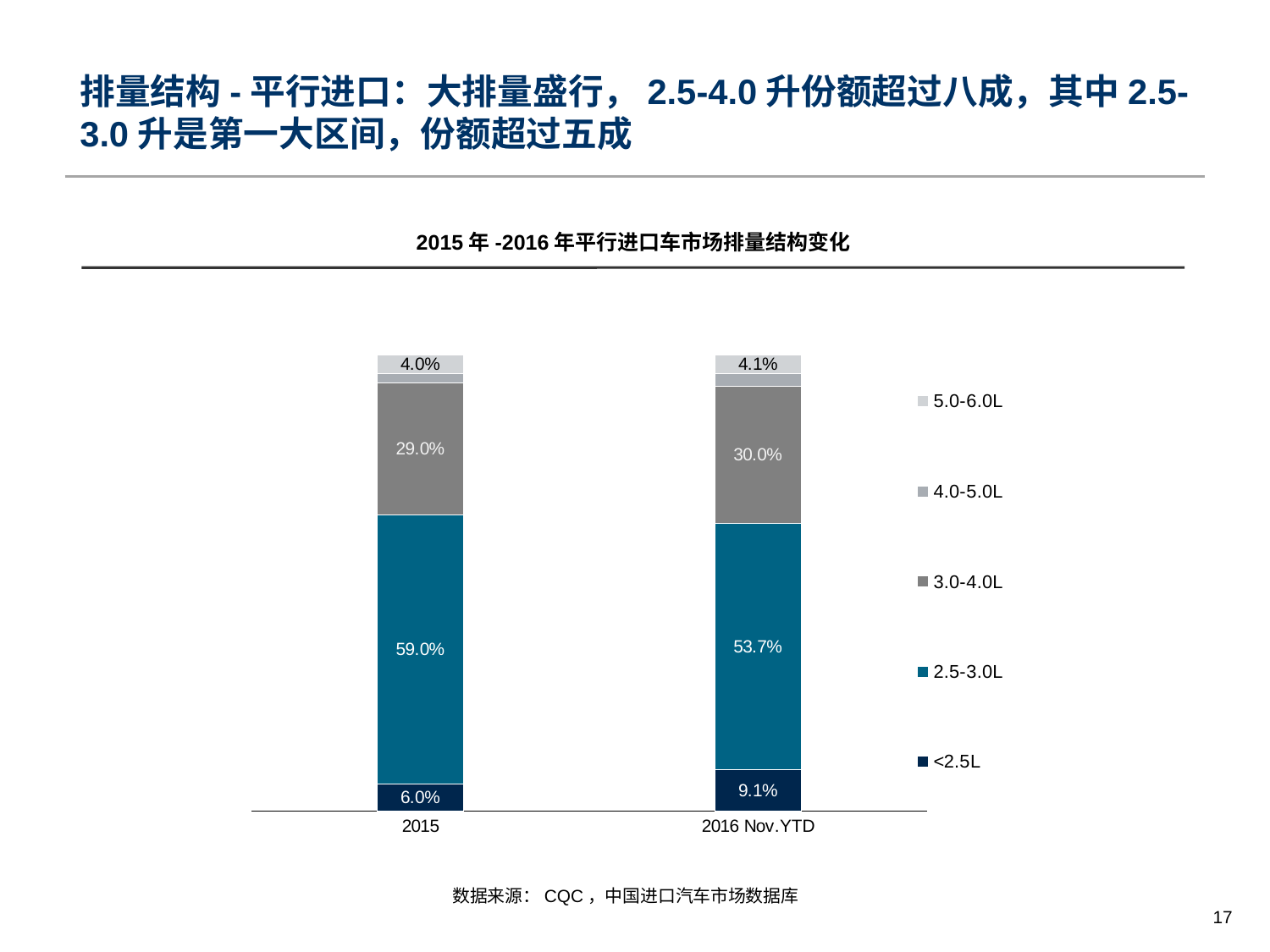

排量结构-平行进口：大排量盛行，2.5-4.0升份额超过八成，其中2.5-3.0升是第一大区间，份额超过五成
2015年-2016年平行进口车市场排量结构变化

### Chart

| Category | <2.5L | 2.5-3.0L | 3.0-4.0L | 4.0-5.0L | 5.0-6.0L |
|---|---|---|---|---|---|
| 2015 | 0.06000000000000003 | 0.59 | 0.29000000000000026 | 0.02000000000000001 | 0.04000000000000002 |
| 2016 Nov.YTD | 0.09136179952079533 | 0.5372188248757286 | 0.30003039731073233 | 0.025962879519364882 | 0.04123305796945964 |
数据来源：CQC，中国进口汽车市场数据库